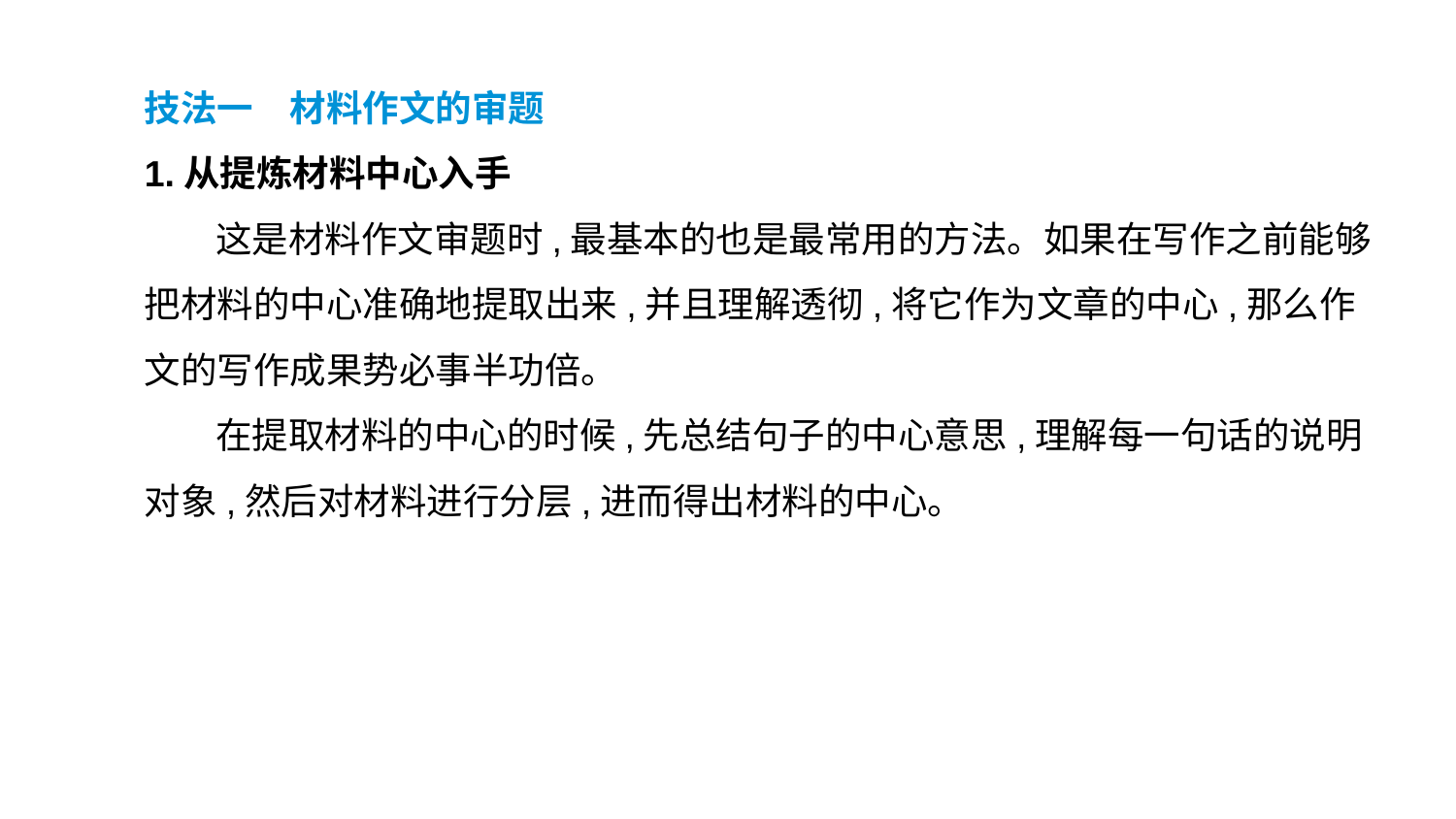

技法一　材料作文的审题
1.从提炼材料中心入手
这是材料作文审题时,最基本的也是最常用的方法。如果在写作之前能够把材料的中心准确地提取出来,并且理解透彻,将它作为文章的中心,那么作文的写作成果势必事半功倍。
在提取材料的中心的时候,先总结句子的中心意思,理解每一句话的说明对象,然后对材料进行分层,进而得出材料的中心。